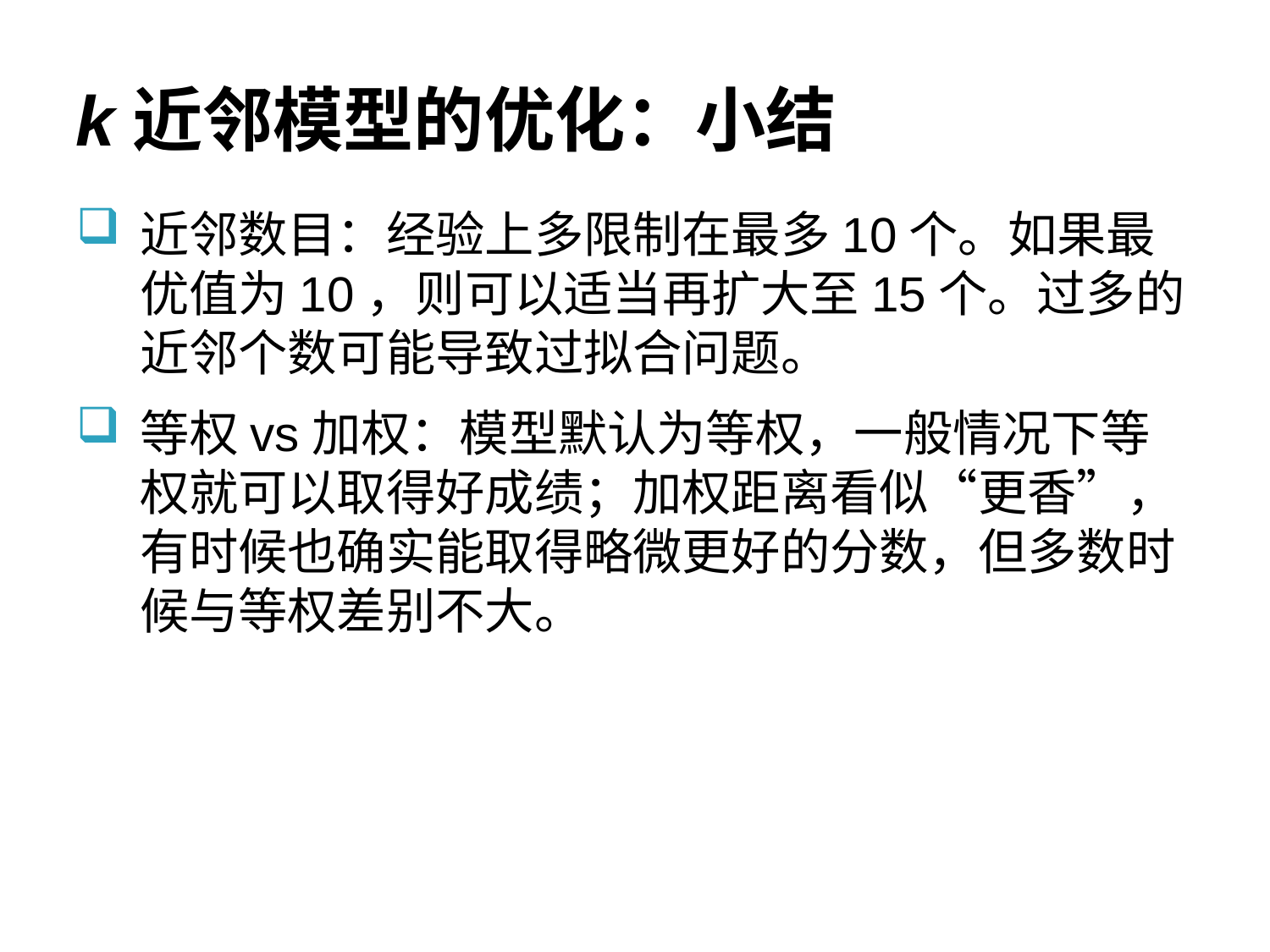

# k近邻模型的优化：小结
近邻数目：经验上多限制在最多10个。如果最优值为10，则可以适当再扩大至15个。过多的近邻个数可能导致过拟合问题。
等权vs加权：模型默认为等权，一般情况下等权就可以取得好成绩；加权距离看似“更香”，有时候也确实能取得略微更好的分数，但多数时候与等权差别不大。